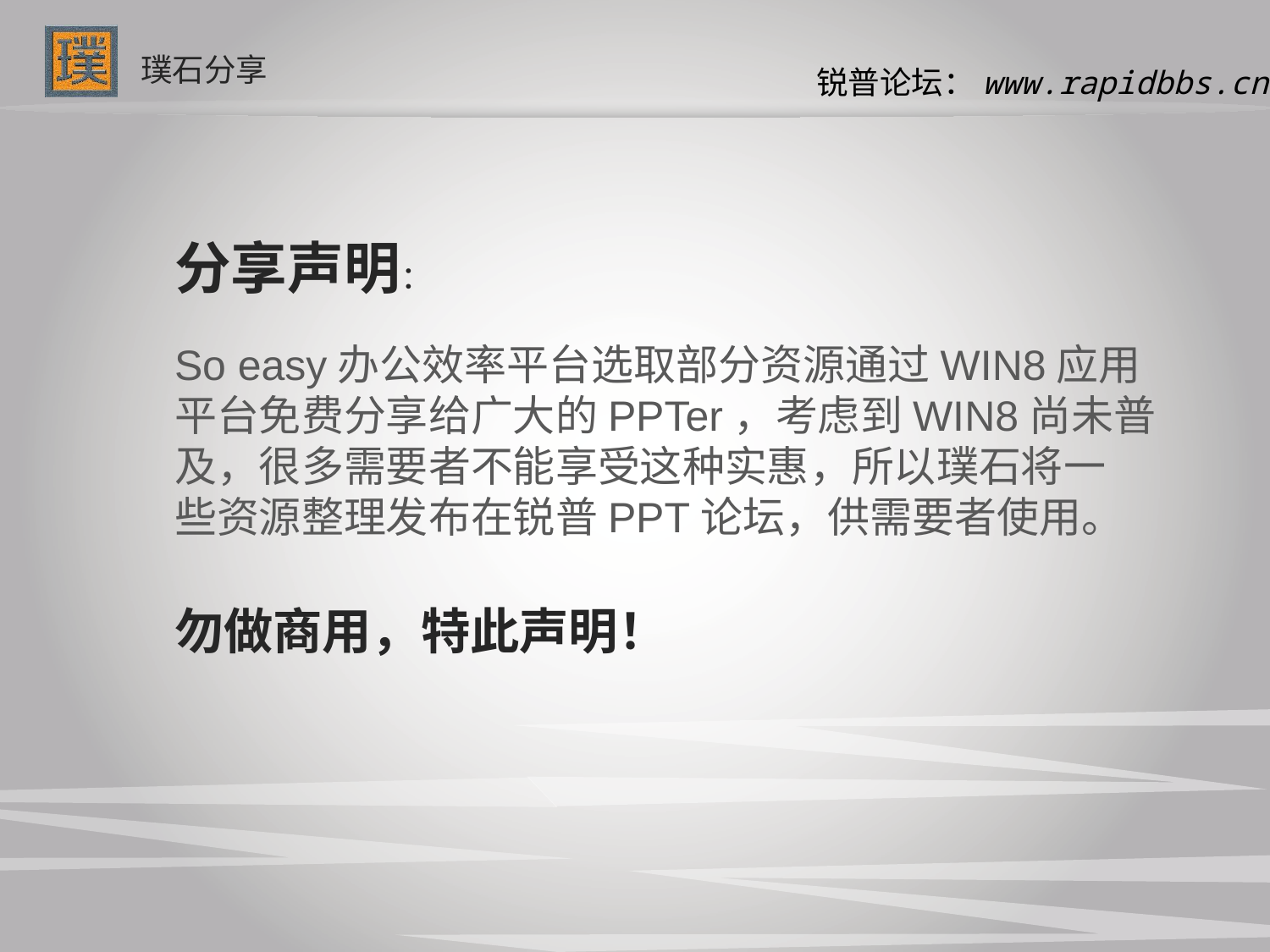

分享声明：

So easy办公效率平台选取部分资源通过WIN8应用
平台免费分享给广大的PPTer，考虑到WIN8尚未普
及，很多需要者不能享受这种实惠，所以璞石将一
些资源整理发布在锐普PPT论坛，供需要者使用。

勿做商用，特此声明！